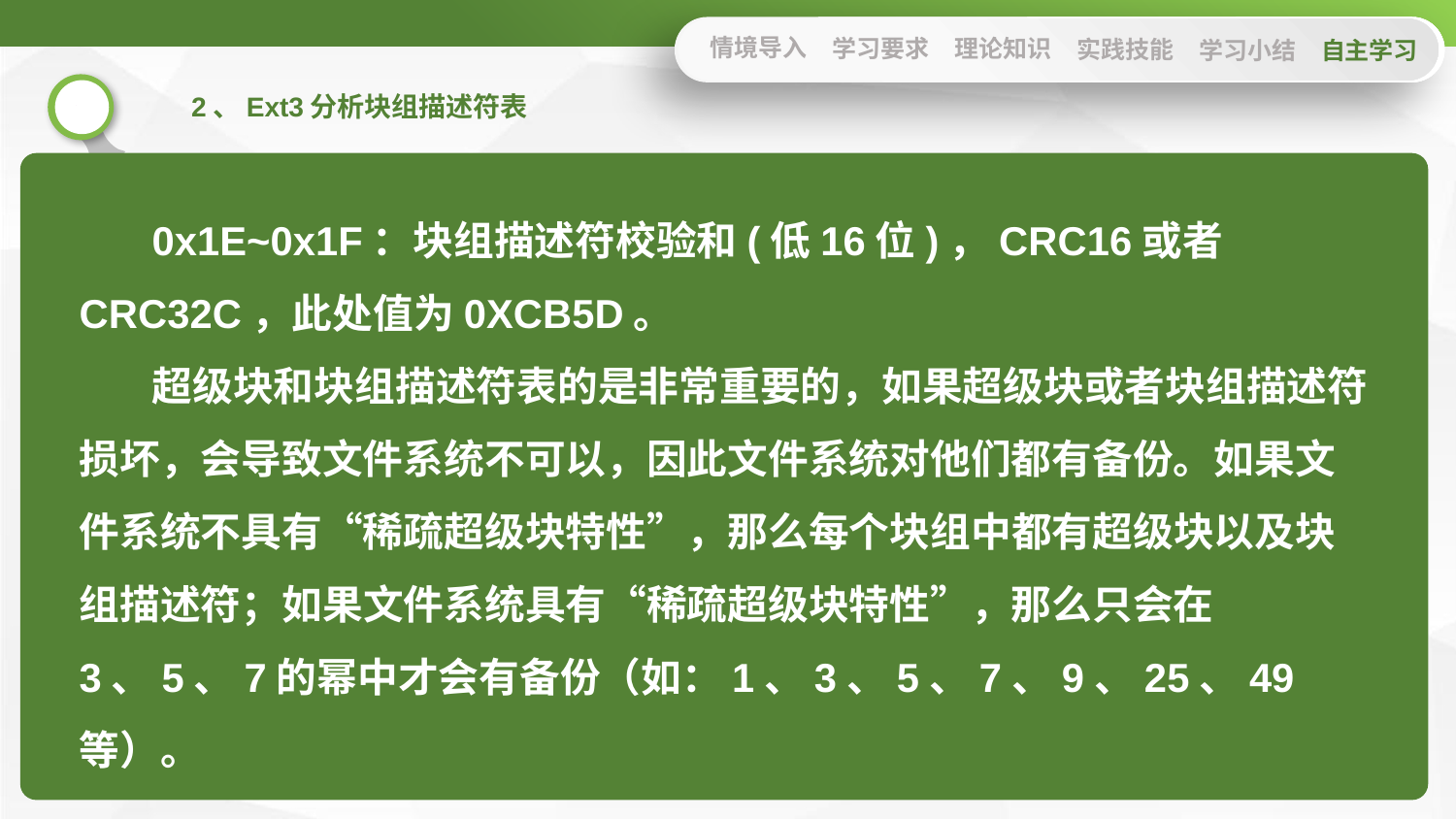

情境导入
学习要求
理论知识
实践技能
学习小结
自主学习
2、Ext3分析块组描述符表
0x1E~0x1F：块组描述符校验和(低16位)，CRC16或者CRC32C，此处值为0XCB5D。
超级块和块组描述符表的是非常重要的，如果超级块或者块组描述符损坏，会导致文件系统不可以，因此文件系统对他们都有备份。如果文件系统不具有“稀疏超级块特性”，那么每个块组中都有超级块以及块组描述符；如果文件系统具有“稀疏超级块特性”，那么只会在3、5、7的幂中才会有备份（如：1、3、5、7、9、25、49等）。